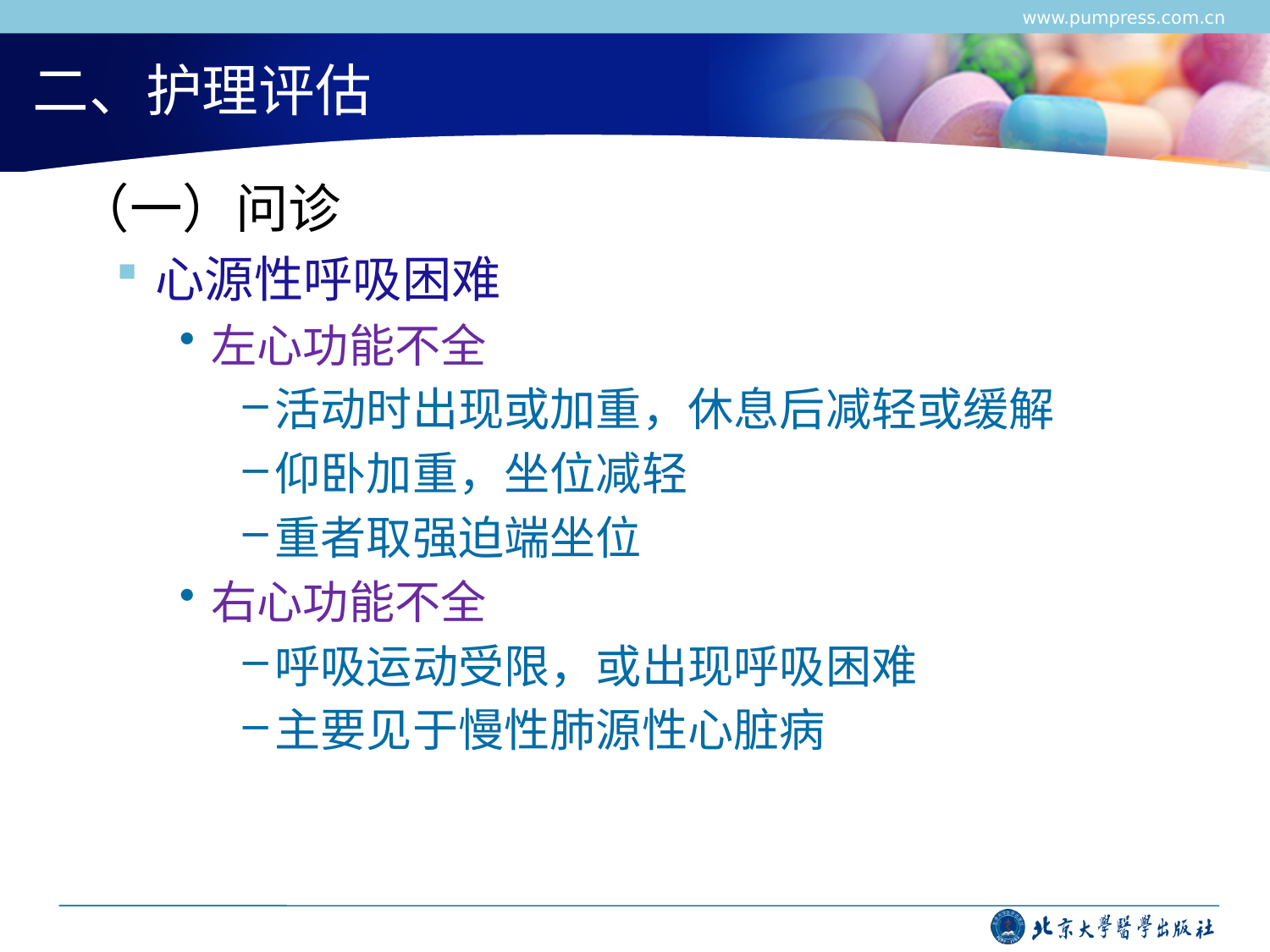

www.pumpress.com.cn
# 二、护理评估
 （一）问诊
心源性呼吸困难
左心功能不全
活动时出现或加重，休息后减轻或缓解
仰卧加重，坐位减轻
重者取强迫端坐位
右心功能不全
呼吸运动受限，或出现呼吸困难
主要见于慢性肺源性心脏病